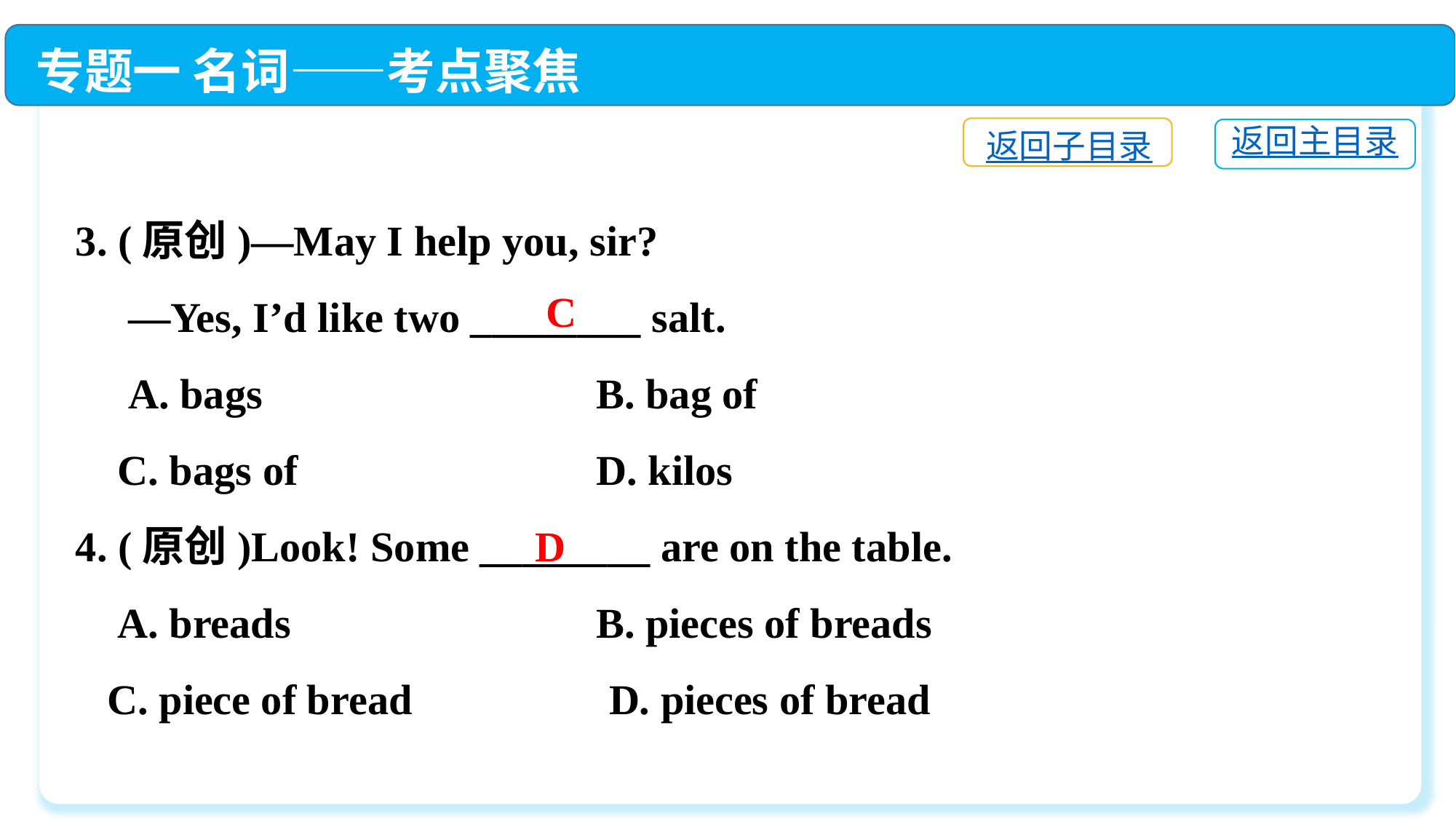

专题一 名词——考点聚焦

返回子目录
返回主目录
3. (原创)—May I help you, sir?
     —Yes, I’d like two ________ salt.
     A. bags　	                   B. bag of
    C. bags of　 	                   D. kilos
4. (原创)Look! Some ________ are on the table.
    A. breads　	                   B. pieces of breads
   C. piece of bread　	         D. pieces of bread

C
D